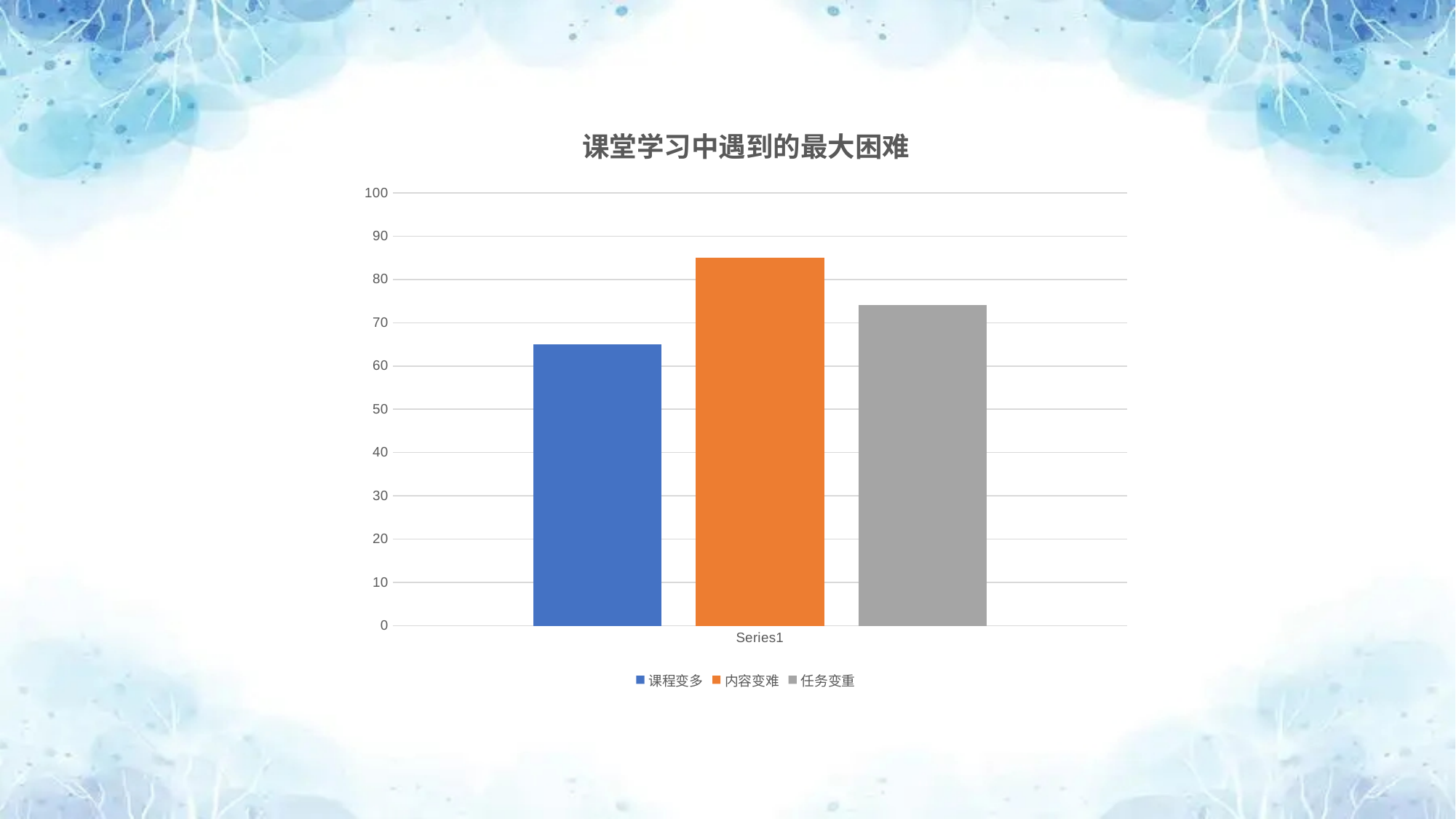

### Chart: 课堂学习中遇到的最大困难

| Category | 课程变多 | 内容变难 | 任务变重 |
|---|---|---|---|